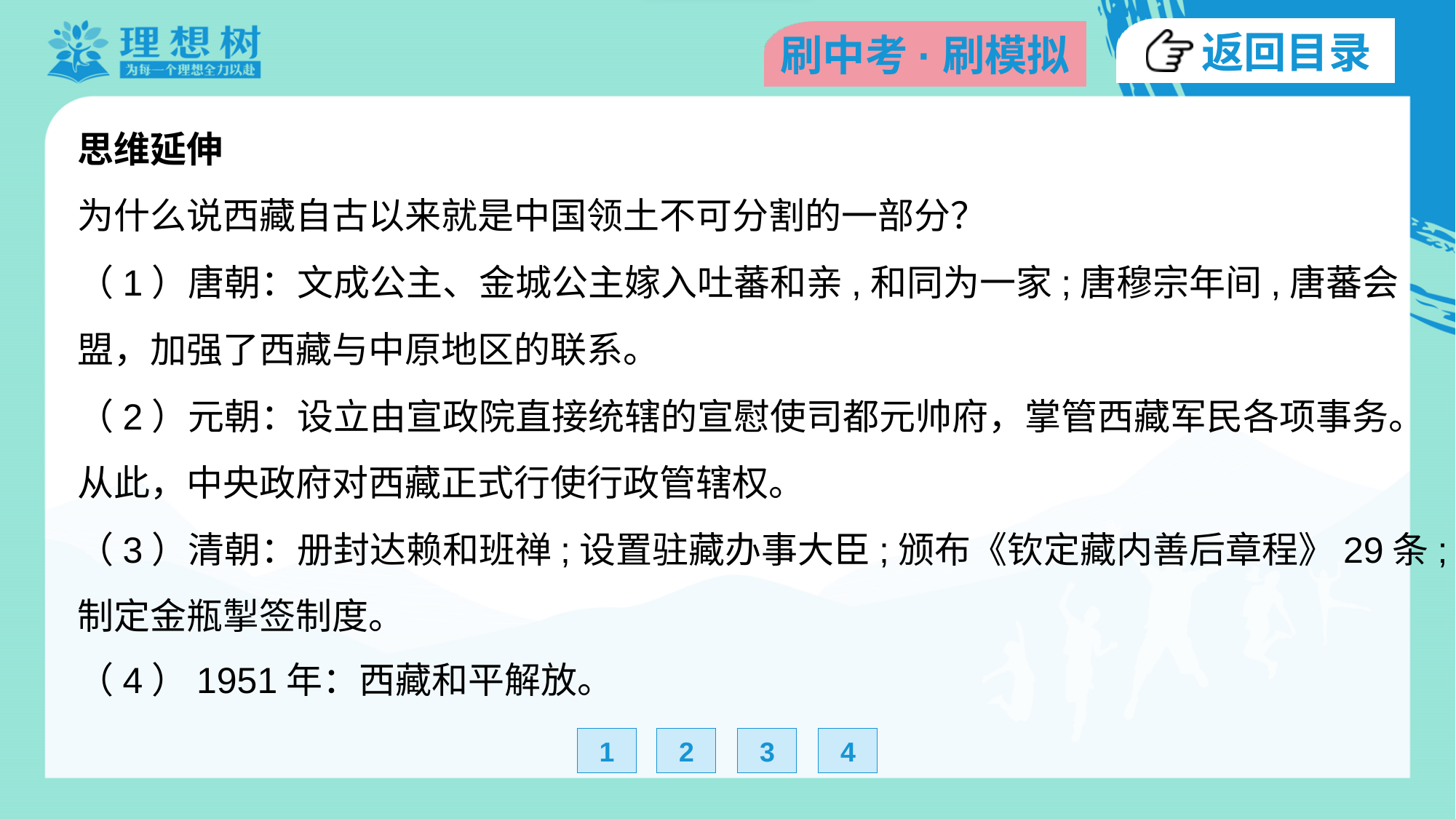

思维延伸
为什么说西藏自古以来就是中国领土不可分割的一部分？
（1）唐朝：文成公主、金城公主嫁入吐蕃和亲,和同为一家;唐穆宗年间,唐蕃会
盟，加强了西藏与中原地区的联系。
（2）元朝：设立由宣政院直接统辖的宣慰使司都元帅府，掌管西藏军民各项事务。
从此，中央政府对西藏正式行使行政管辖权。
（3）清朝：册封达赖和班禅;设置驻藏办事大臣;颁布《钦定藏内善后章程》29条;
制定金瓶掣签制度。
（4）1951年：西藏和平解放。